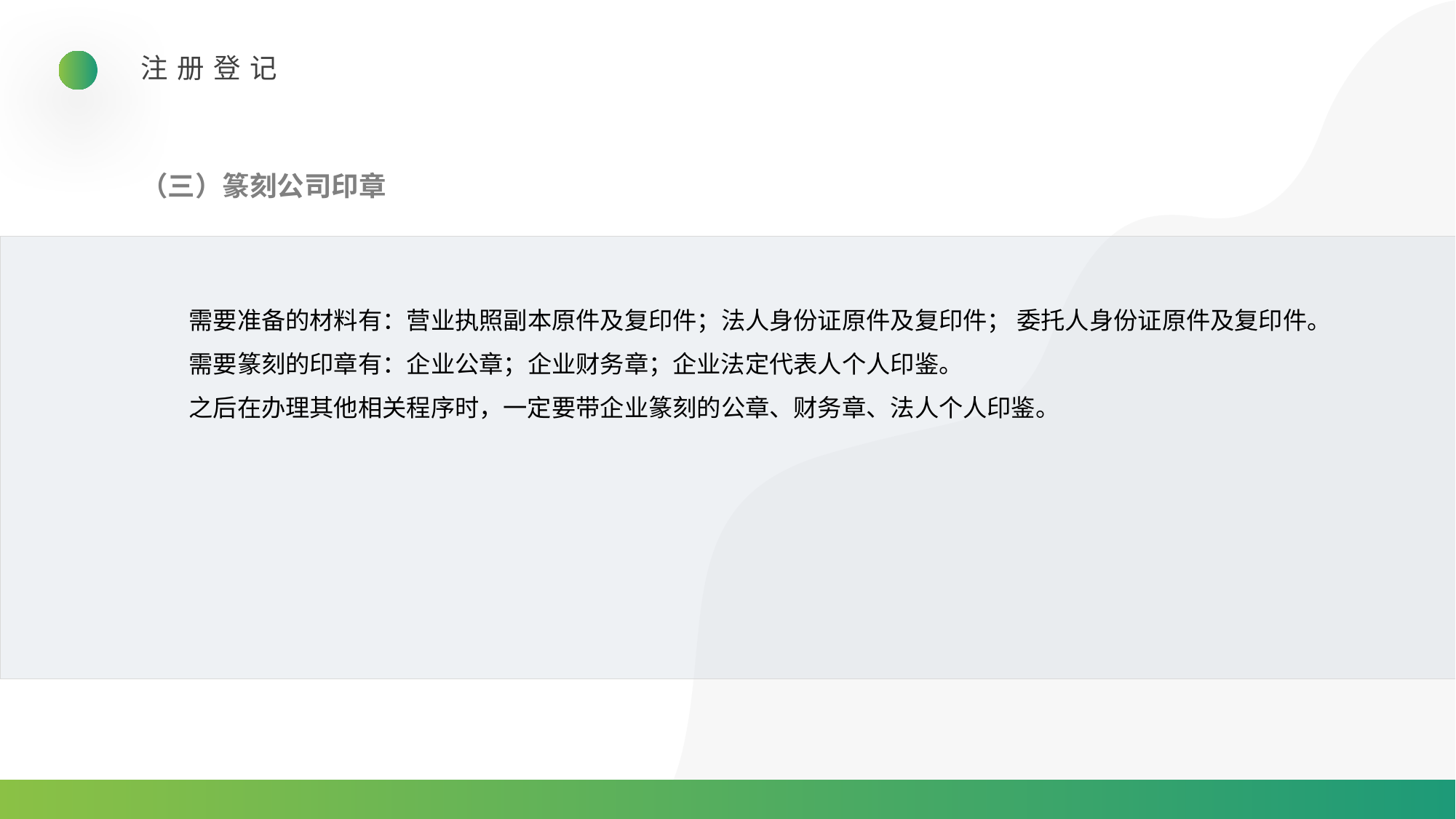

注册登记
（三）篆刻公司印章

需要准备的材料有：营业执照副本原件及复印件；法人身份证原件及复印件； 委托人身份证原件及复印件。
需要篆刻的印章有：企业公章；企业财务章；企业法定代表人个人印鉴。
之后在办理其他相关程序时，一定要带企业篆刻的公章、财务章、法人个人印鉴。